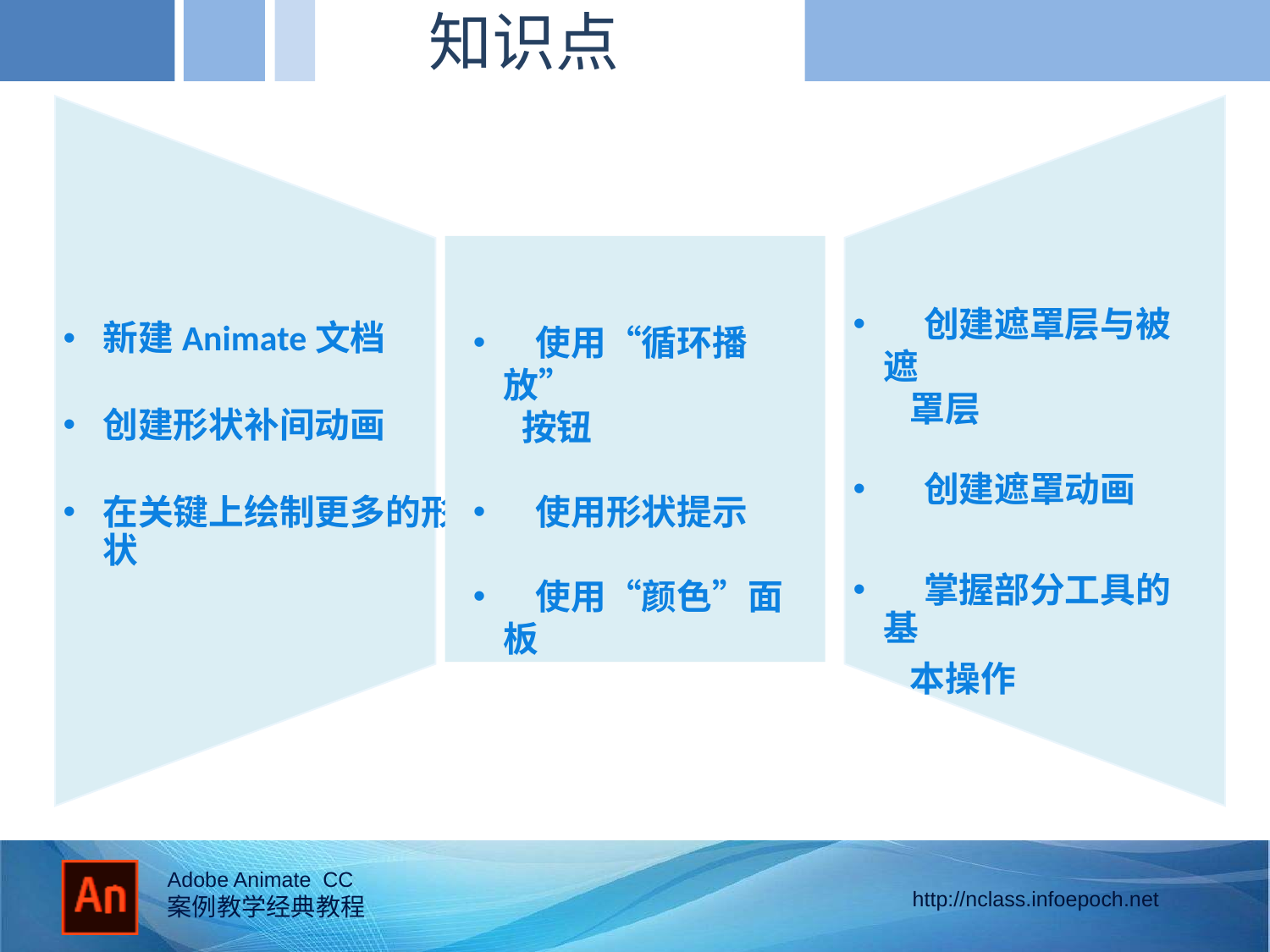

知识点

   使用“循环播放”
     按钮

   使用形状提示

   使用“颜色”面板

    创建遮罩层与被遮
      罩层

    创建遮罩动画

    掌握部分工具的基
      本操作

新建Animate文档

创建形状补间动画

在关键上绘制更多的形状